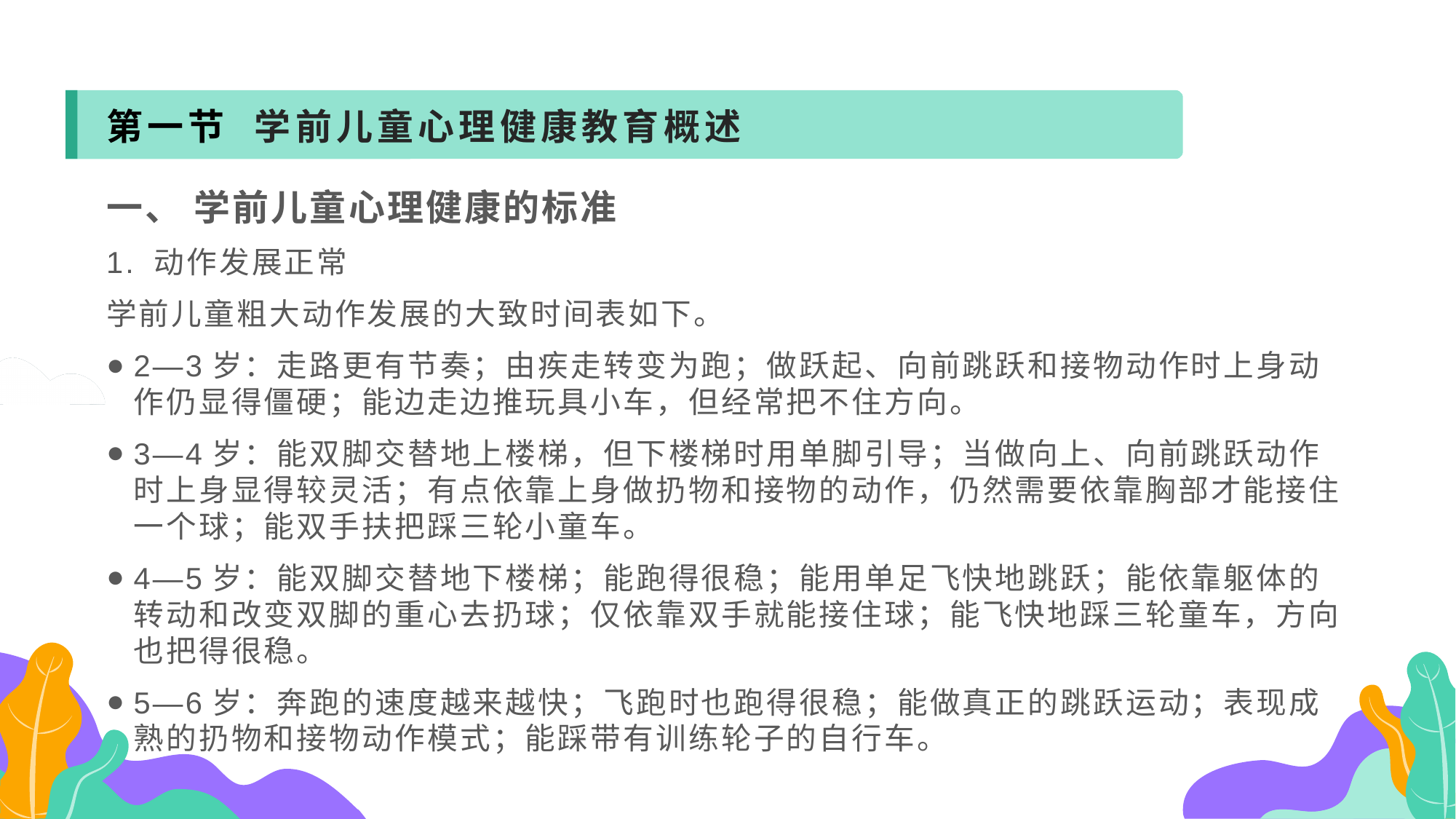

第一节  学前儿童心理健康教育概述
一、 学前儿童心理健康的标准
1. 动作发展正常
学前儿童粗大动作发展的大致时间表如下。
2—3岁：走路更有节奏；由疾走转变为跑；做跃起、向前跳跃和接物动作时上身动作仍显得僵硬；能边走边推玩具小车，但经常把不住方向。
3—4岁：能双脚交替地上楼梯，但下楼梯时用单脚引导；当做向上、向前跳跃动作时上身显得较灵活；有点依靠上身做扔物和接物的动作，仍然需要依靠胸部才能接住一个球；能双手扶把踩三轮小童车。
4—5岁：能双脚交替地下楼梯；能跑得很稳；能用单足飞快地跳跃；能依靠躯体的转动和改变双脚的重心去扔球；仅依靠双手就能接住球；能飞快地踩三轮童车，方向也把得很稳。
5—6岁：奔跑的速度越来越快；飞跑时也跑得很稳；能做真正的跳跃运动；表现成熟的扔物和接物动作模式；能踩带有训练轮子的自行车。